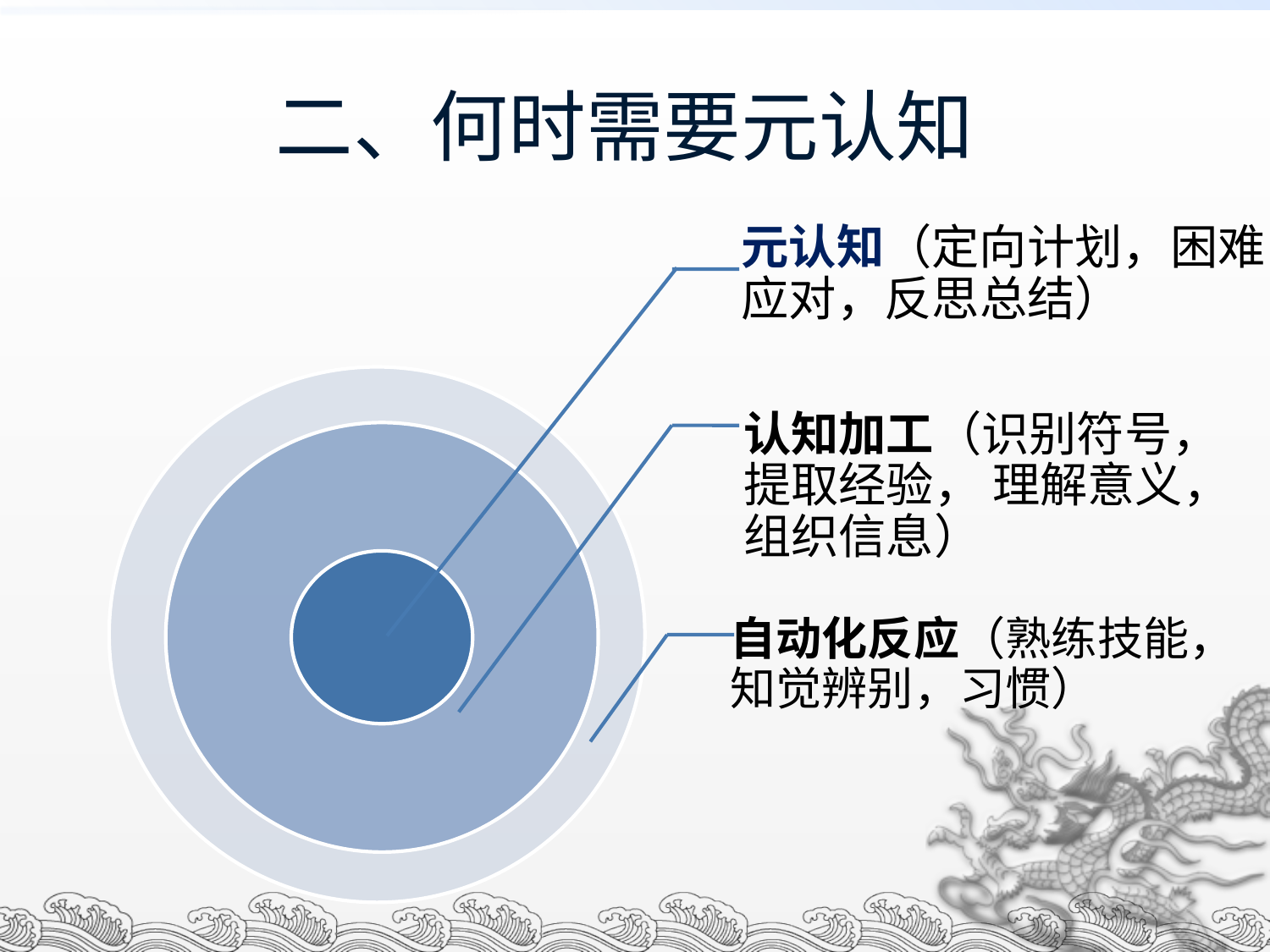

# 二、何时需要元认知
元认知（定向计划，困难应对，反思总结）
认知加工（识别符号，提取经验， 理解意义，组织信息）
自动化反应（熟练技能，知觉辨别，习惯）